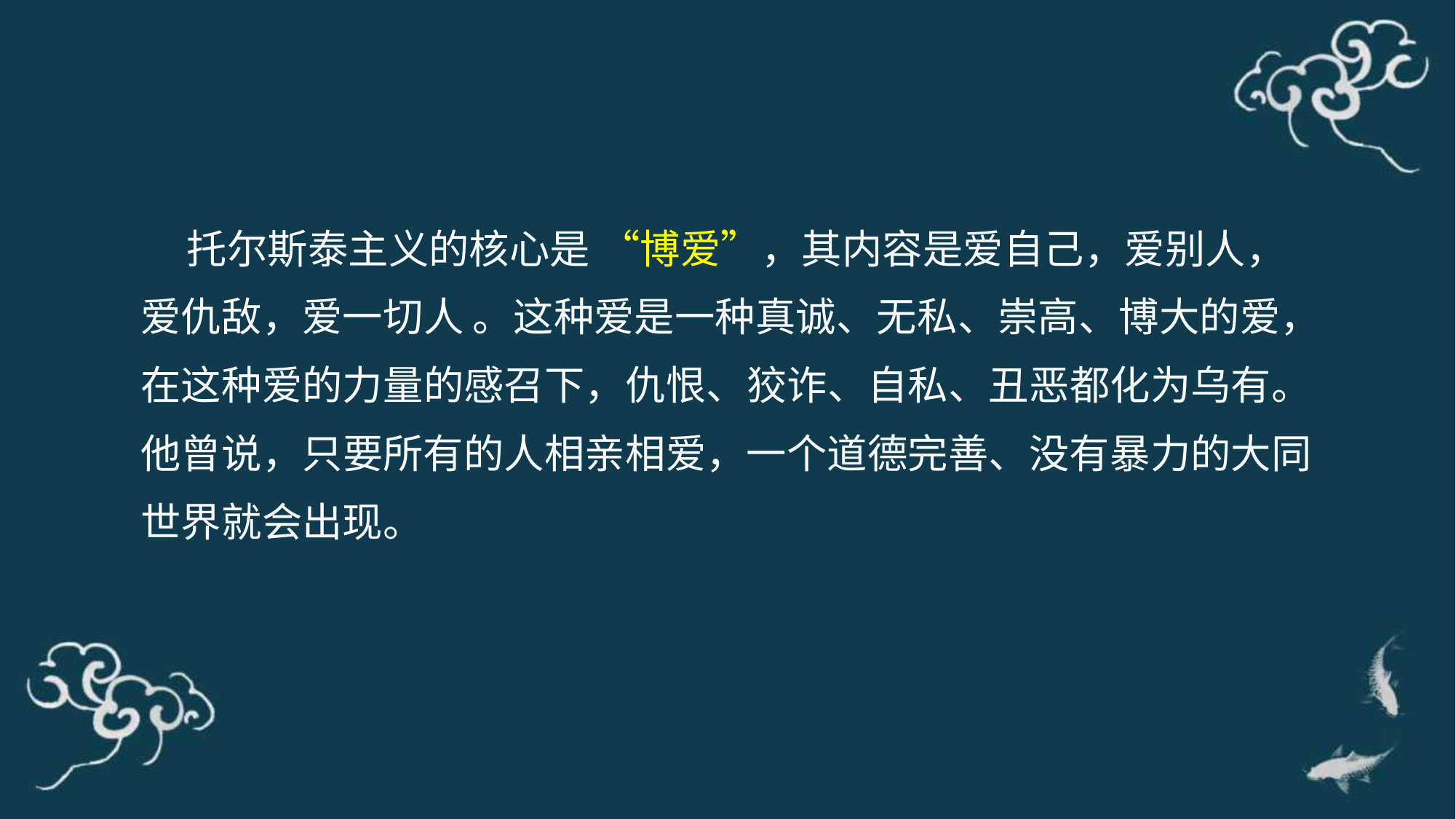

托尔斯泰主义的核心是 “博爱”，其内容是爱自己，爱别人，爱仇敌，爱一切人 。这种爱是一种真诚、无私、崇高、博大的爱，在这种爱的力量的感召下，仇恨、狡诈、自私、丑恶都化为乌有。他曾说，只要所有的人相亲相爱，一个道德完善、没有暴力的大同世界就会出现。